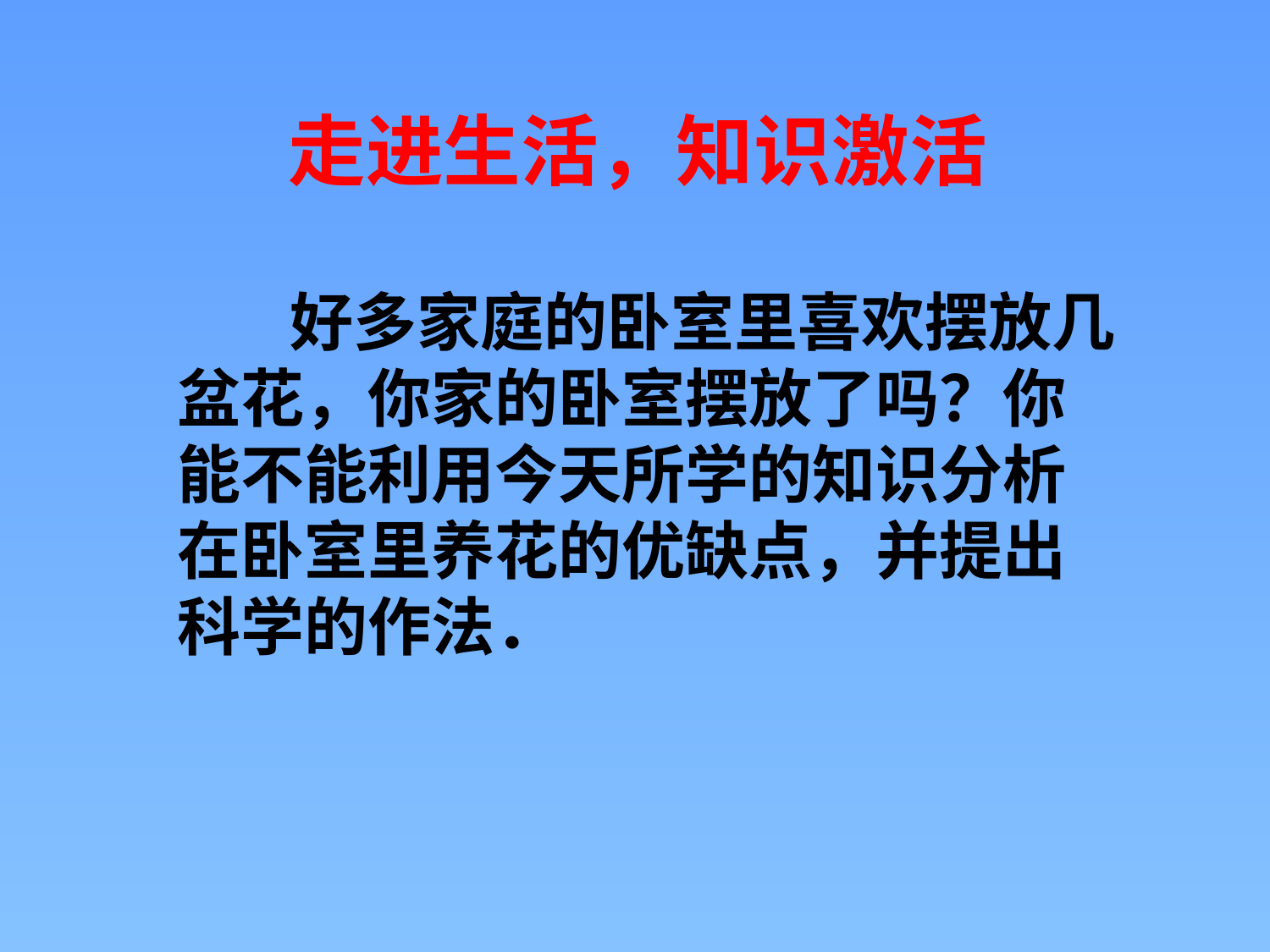

走进生活，知识激活
　　好多家庭的卧室里喜欢摆放几盆花，你家的卧室摆放了吗？你能不能利用今天所学的知识分析在卧室里养花的优缺点，并提出科学的作法．